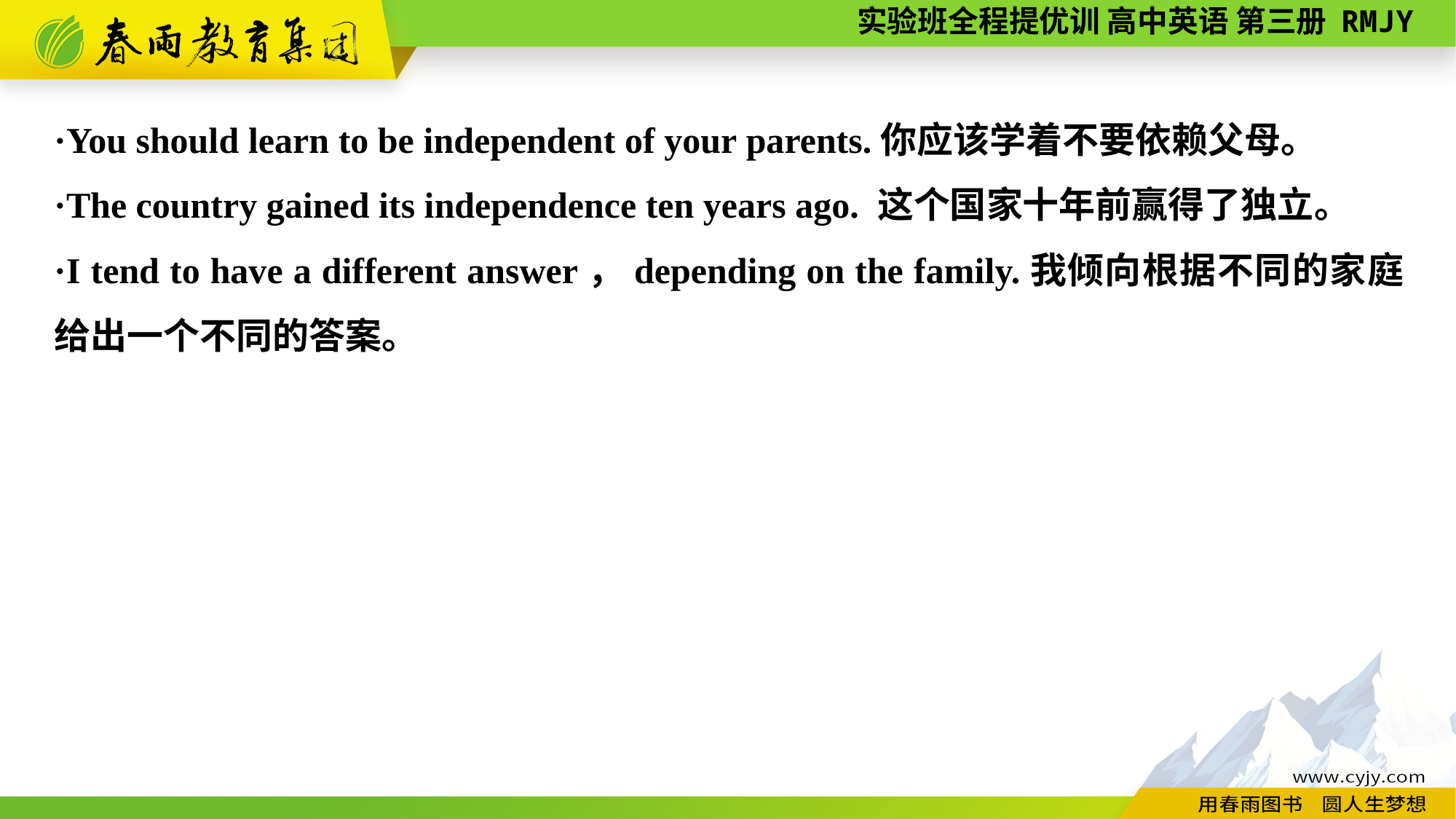

·You should learn to be independent of your parents.你应该学着不要依赖父母。
·The country gained its independence ten years ago. 这个国家十年前赢得了独立。
·I tend to have a different answer，depending on the family.我倾向根据不同的家庭给出一个不同的答案。